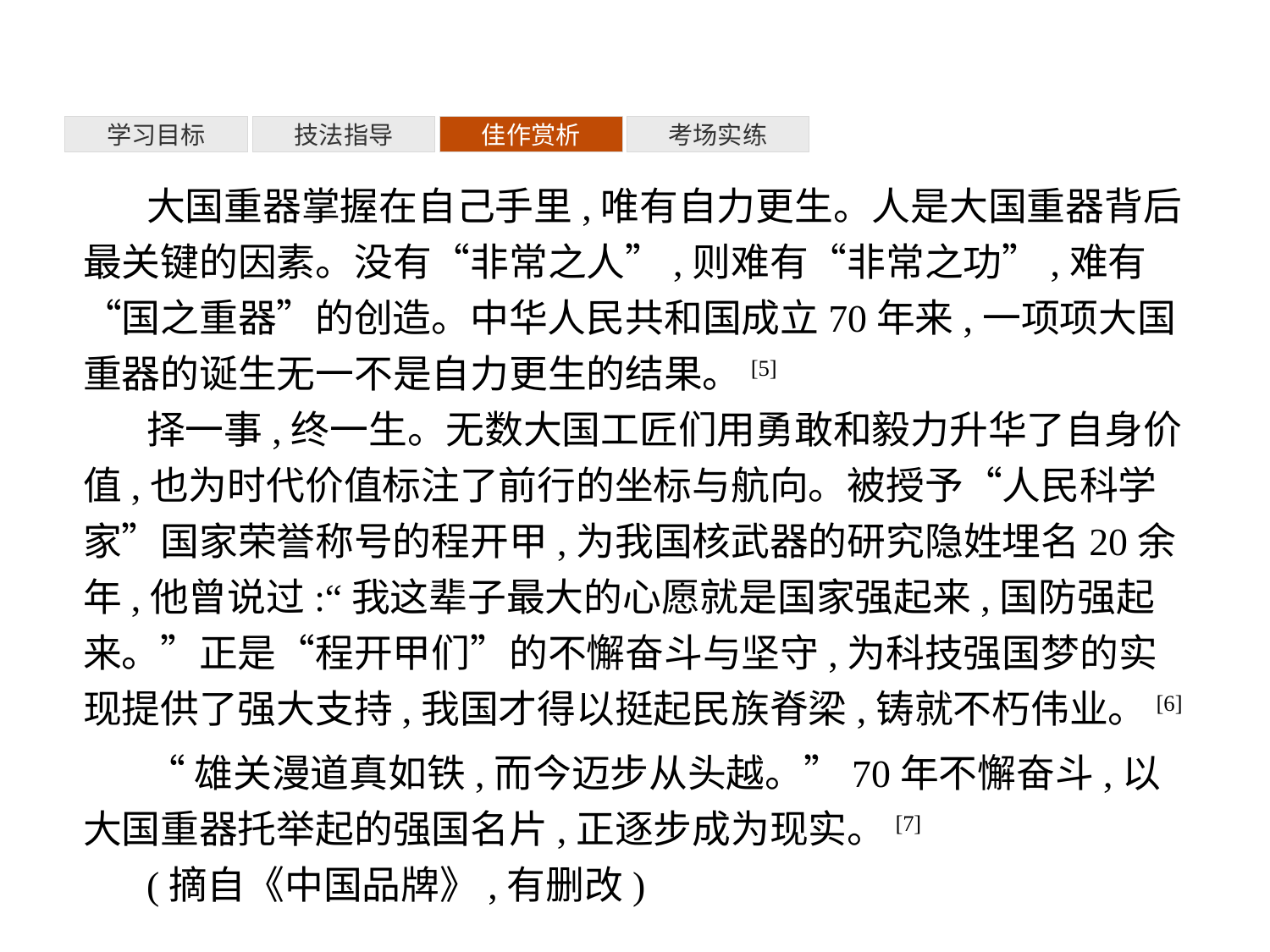

考场实练
佳作赏析
技法指导
学习目标
大国重器掌握在自己手里,唯有自力更生。人是大国重器背后最关键的因素。没有“非常之人”,则难有“非常之功”,难有“国之重器”的创造。中华人民共和国成立70年来,一项项大国重器的诞生无一不是自力更生的结果。[5]
择一事,终一生。无数大国工匠们用勇敢和毅力升华了自身价值,也为时代价值标注了前行的坐标与航向。被授予“人民科学家”国家荣誉称号的程开甲,为我国核武器的研究隐姓埋名20余年,他曾说过:“我这辈子最大的心愿就是国家强起来,国防强起来。”正是“程开甲们”的不懈奋斗与坚守,为科技强国梦的实现提供了强大支持,我国才得以挺起民族脊梁,铸就不朽伟业。[6]
“雄关漫道真如铁,而今迈步从头越。”70年不懈奋斗,以大国重器托举起的强国名片,正逐步成为现实。[7]
(摘自《中国品牌》,有删改)